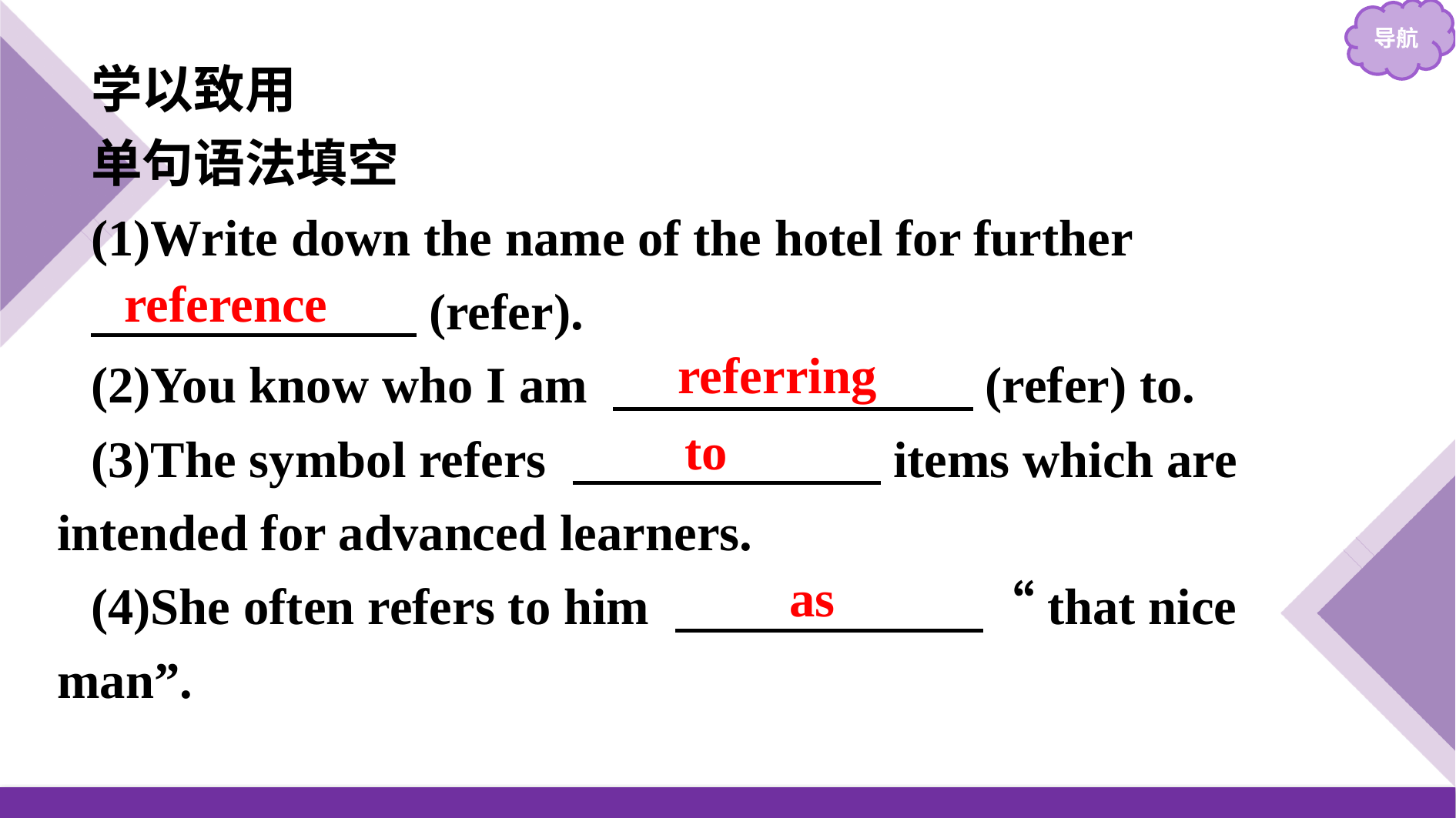

学以致用
单句语法填空
(1)Write down the name of the hotel for further
　　                   (refer).
(2)You know who I am 　　　　　　　(refer) to.
(3)The symbol refers 　　　　　　items which are intended for advanced learners.
(4)She often refers to him 　　　　　　“that nice man”.
reference
referring
to
as